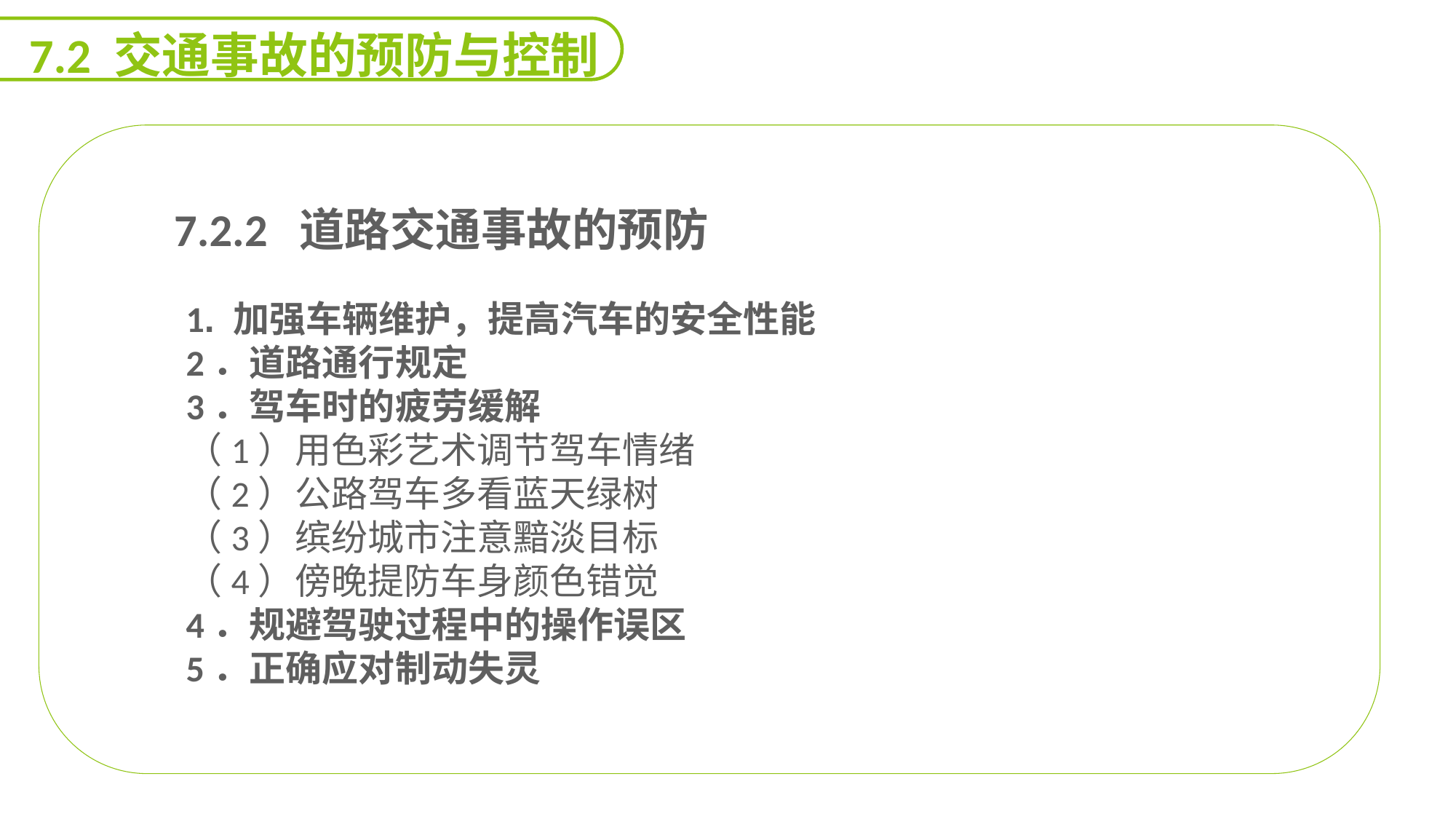

7.2 交通事故的预防与控制

 7.2.2  道路交通事故的预防

1. 加强车辆维护，提高汽车的安全性能
2．道路通行规定
3．驾车时的疲劳缓解
（1）用色彩艺术调节驾车情绪
（2）公路驾车多看蓝天绿树
（3）缤纷城市注意黯淡目标
（4）傍晚提防车身颜色错觉
4．规避驾驶过程中的操作误区
5．正确应对制动失灵
能力
目标
延迟符